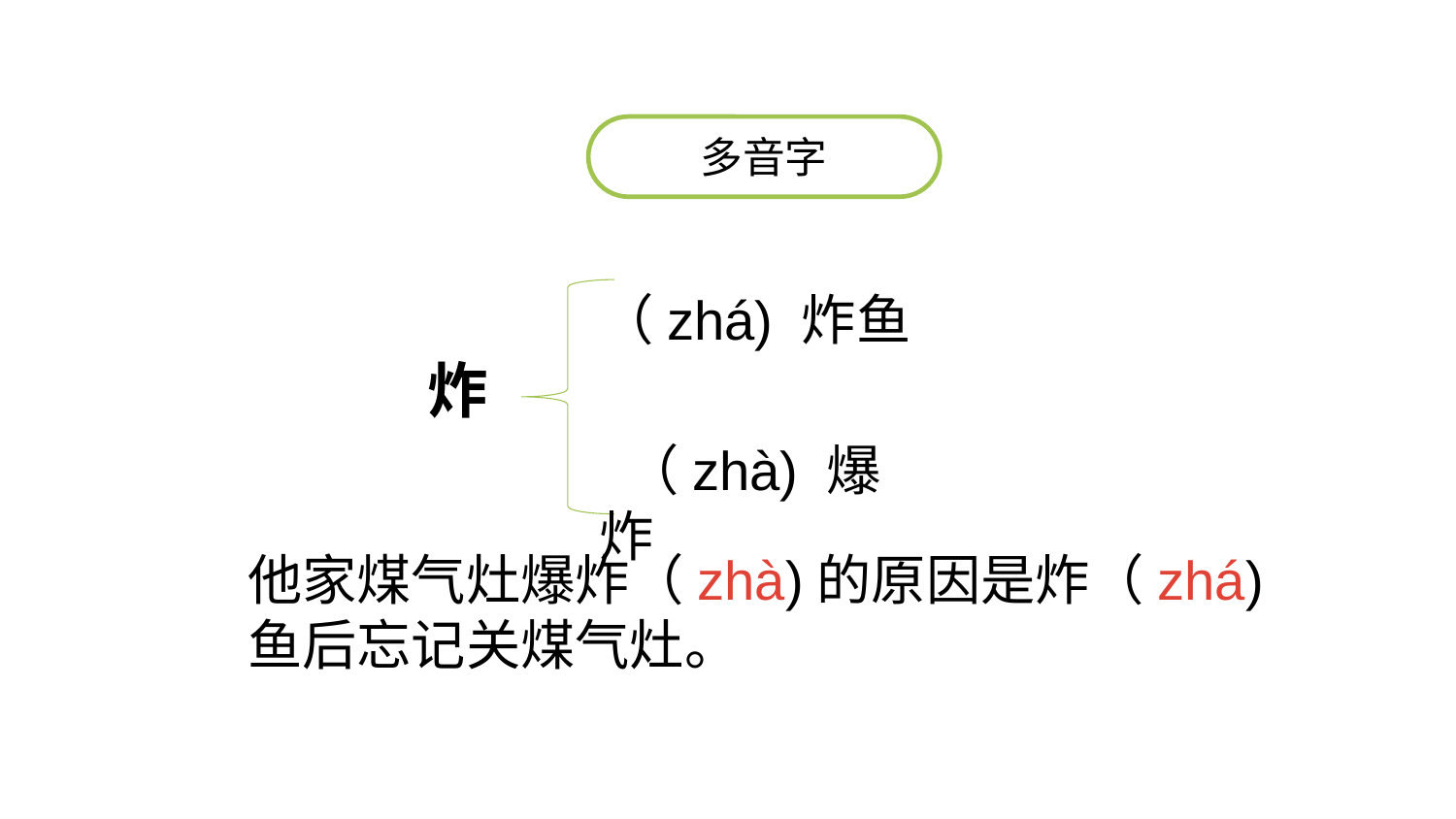

多音字

（zhá) 炸鱼
炸
 （zhà) 爆炸
他家煤气灶爆炸（zhà)的原因是炸（zhá) 鱼后忘记关煤气灶。